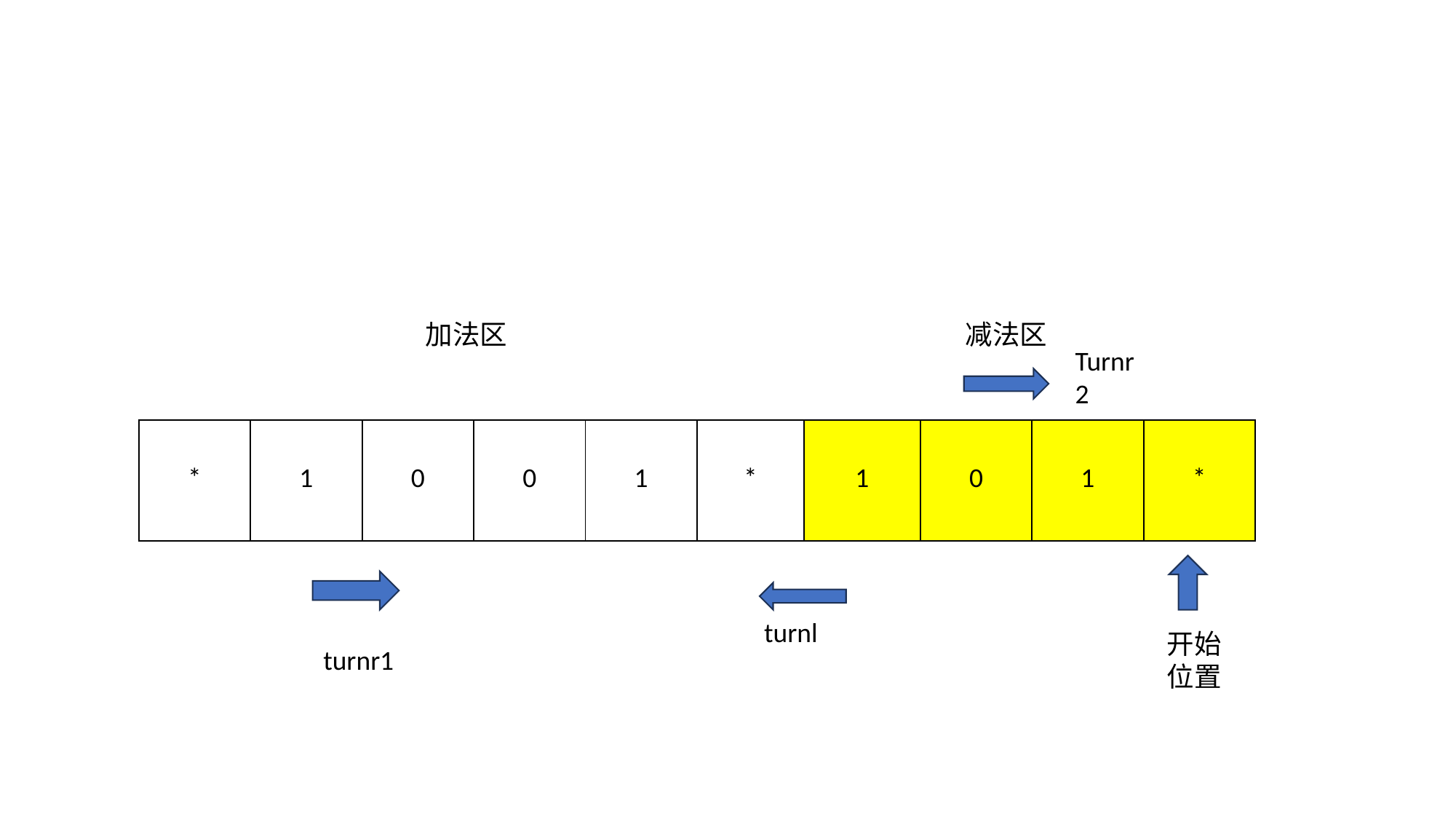

#
加法区
减法区
Turnr2

| \* | 1 | 0 | 0 | 1 | \* | 1 | 0 | 1 | \* |
| --- | --- | --- | --- | --- | --- | --- | --- | --- | --- |

turnl
开始位置
turnr1